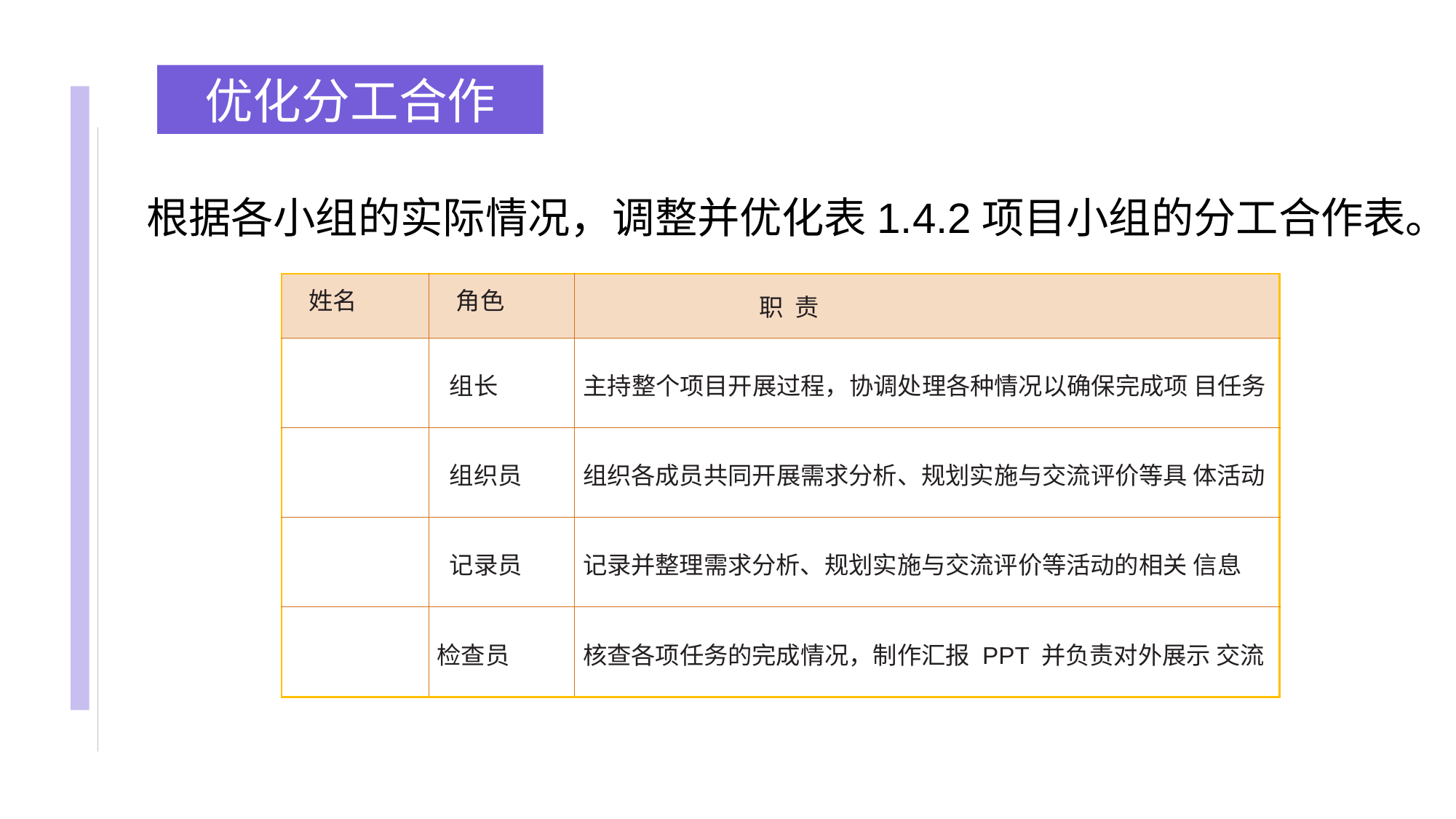

优化分工合作

根据各小组的实际情况，调整并优化表1.4.2项目小组的分工合作表。

| 姓名 | 角色 | 职 责 |
| --- | --- | --- |
|  | 组长 | 主持整个项目开展过程，协调处理各种情况以确保完成项 目任务 |
|  | 组织员 | 组织各成员共同开展需求分析、规划实施与交流评价等具 体活动 |
|  | 记录员 | 记录并整理需求分析、规划实施与交流评价等活动的相关 信息 |
|  | 检查员 | 核查各项任务的完成情况，制作汇报 PPT 并负责对外展示 交流 |